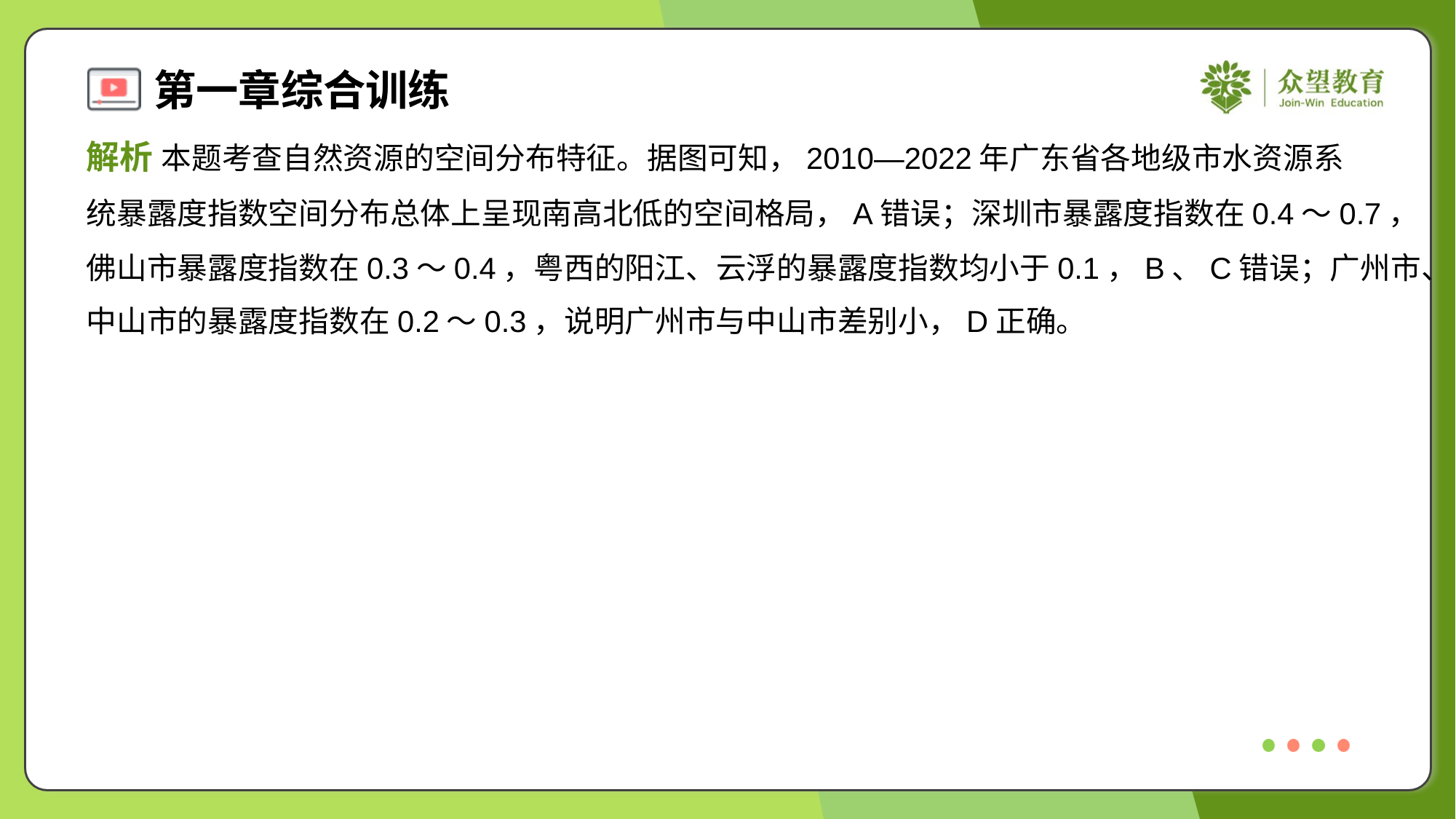

解析 本题考查自然资源的空间分布特征。据图可知，2010—2022年广东省各地级市水资源系
统暴露度指数空间分布总体上呈现南高北低的空间格局，A错误；深圳市暴露度指数在0.4～0.7，
佛山市暴露度指数在0.3～0.4，粤西的阳江、云浮的暴露度指数均小于0.1，B、C错误；广州市、
中山市的暴露度指数在0.2～0.3，说明广州市与中山市差别小，D正确。